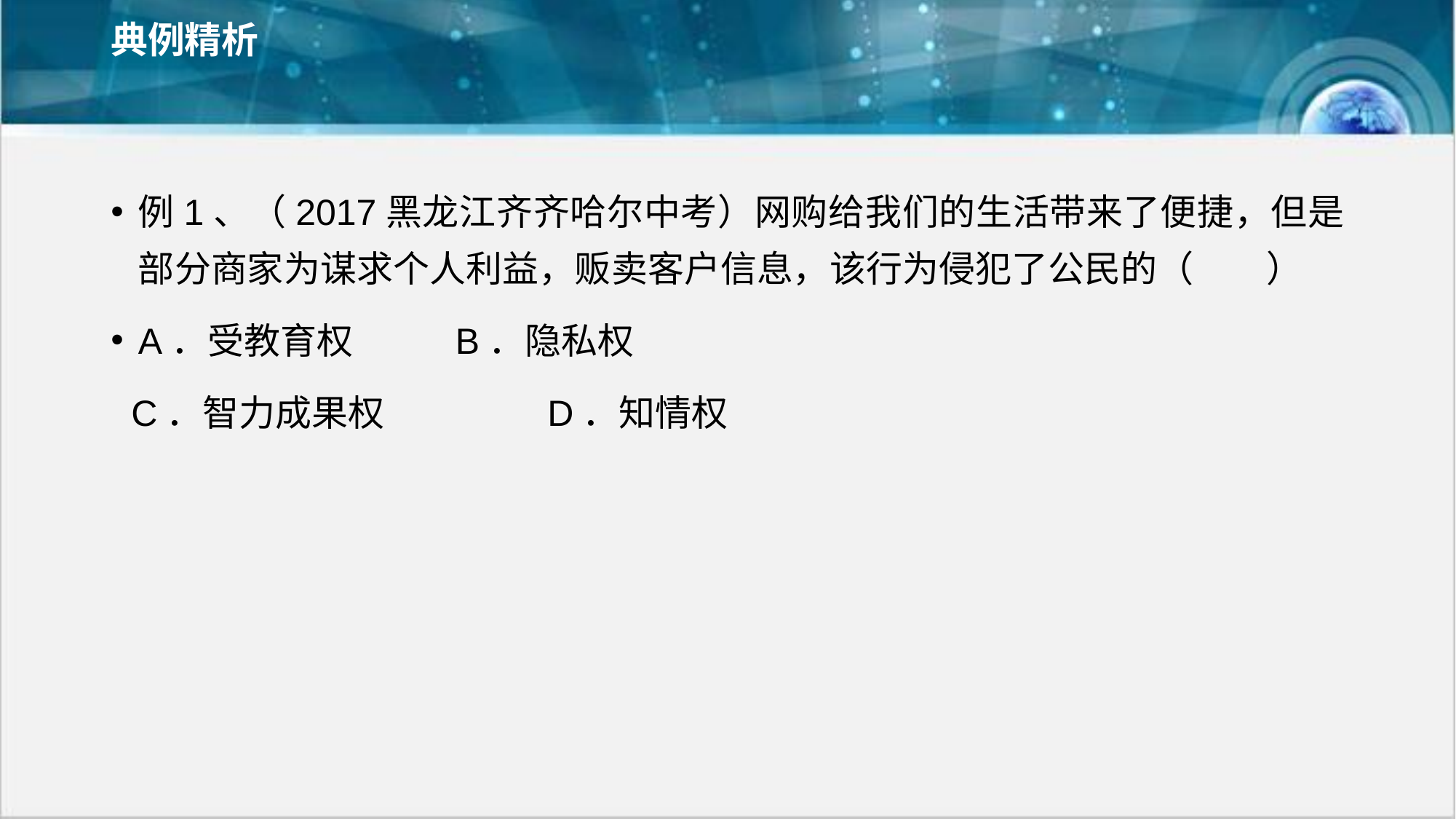

# 典例精析
例1、（2017黑龙江齐齐哈尔中考）网购给我们的生活带来了便捷，但是部分商家为谋求个人利益，贩卖客户信息，该行为侵犯了公民的（　　）
A．受教育权	           B．隐私权
  C．智力成果权       	D．知情权